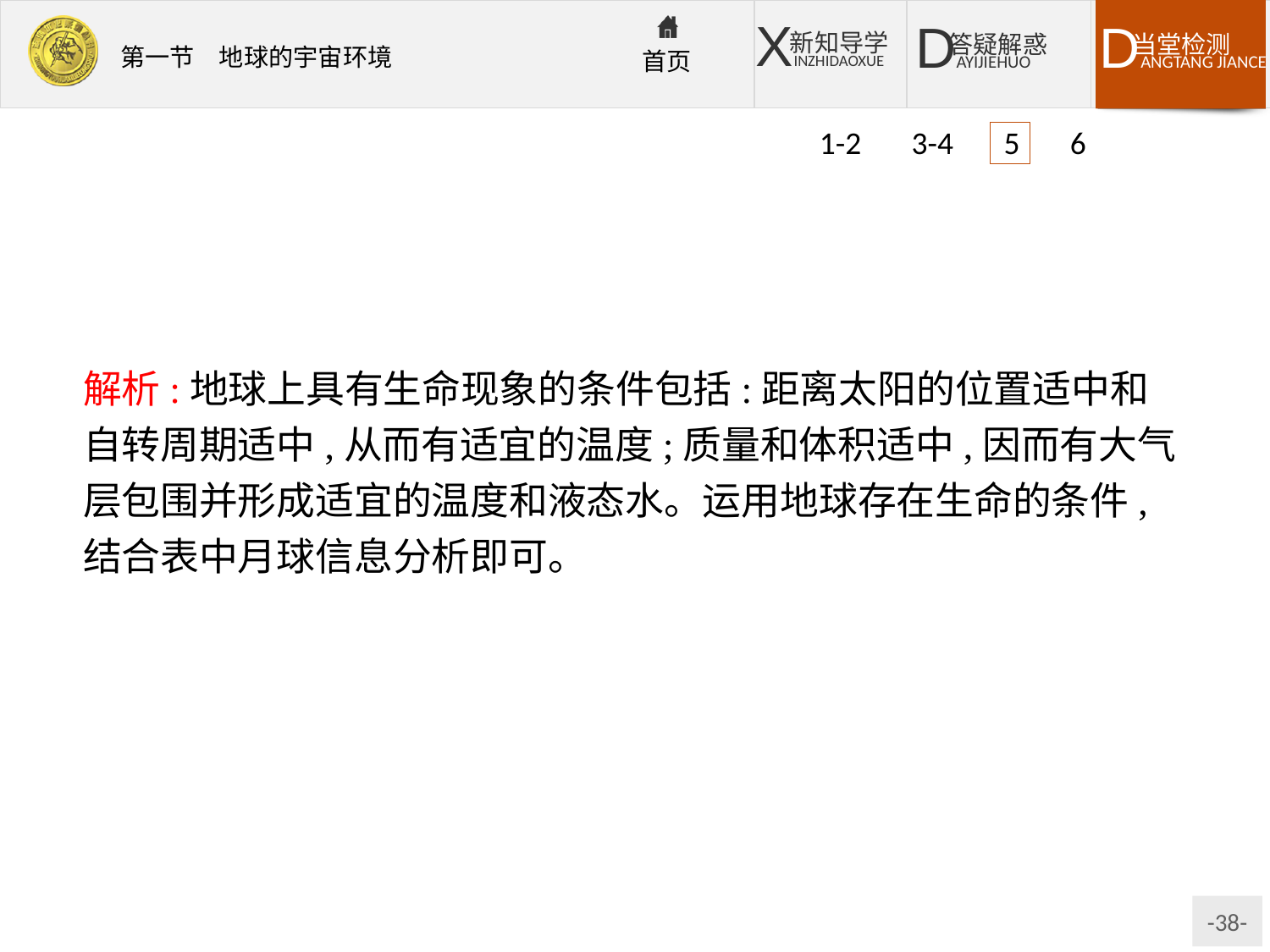

1-2       3-4       5       6

解析:地球上具有生命现象的条件包括:距离太阳的位置适中和自转周期适中,从而有适宜的温度;质量和体积适中,因而有大气层包围并形成适宜的温度和液态水。运用地球存在生命的条件,结合表中月球信息分析即可。
答案:C